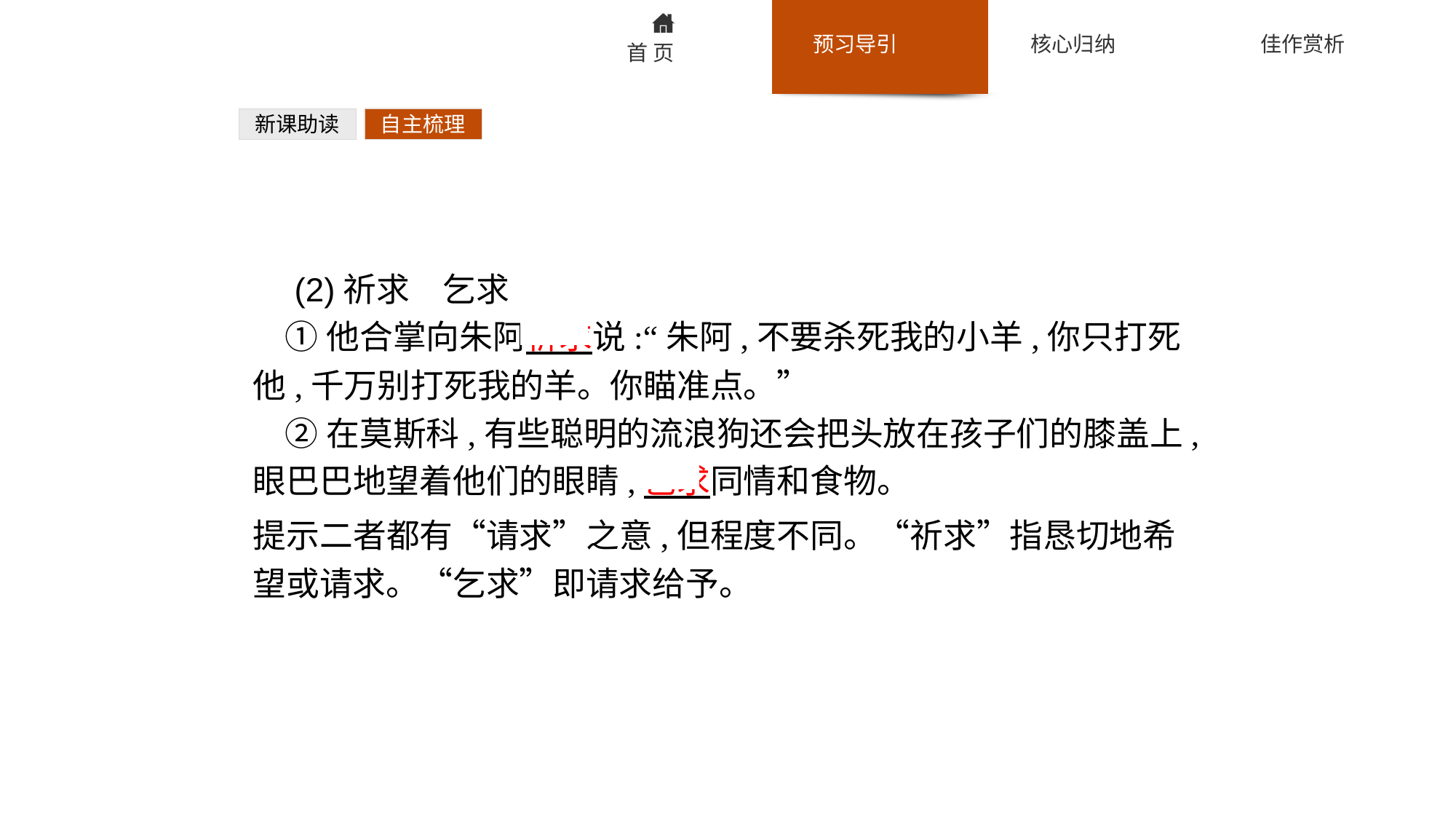

新课助读
自主梳理
 (2)祈求　乞求
①他合掌向朱阿祈求说:“朱阿,不要杀死我的小羊,你只打死他,千万别打死我的羊。你瞄准点。”
②在莫斯科,有些聪明的流浪狗还会把头放在孩子们的膝盖上,眼巴巴地望着他们的眼睛,乞求同情和食物。

提示二者都有“请求”之意,但程度不同。“祈求”指恳切地希望或请求。“乞求”即请求给予。